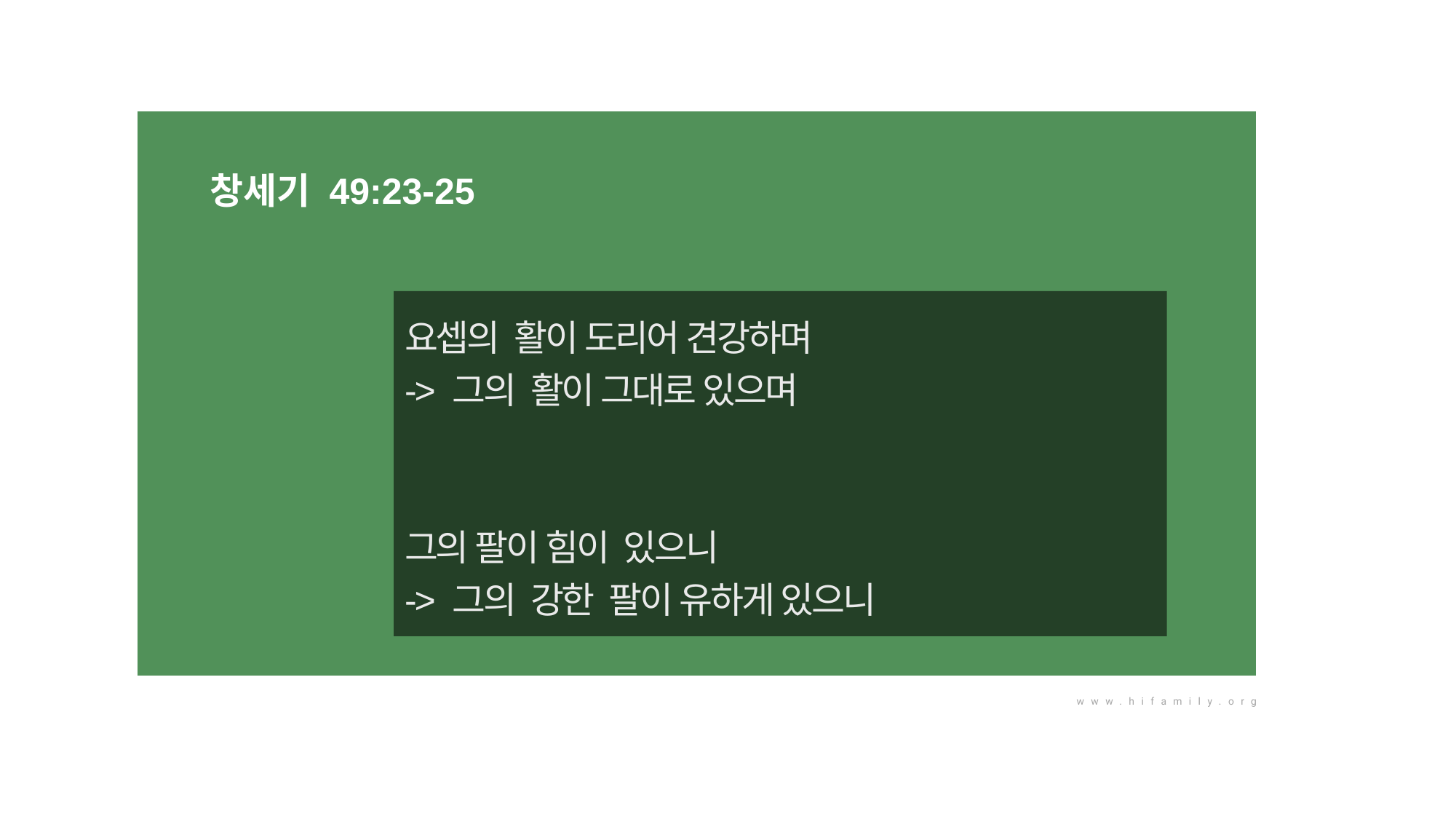

창세기 49:23-25
요셉의  활이 도리어 견강하며
-> 그의  활이 그대로 있으며

그의 팔이 힘이  있으니
-> 그의  강한  팔이 유하게 있으니
www.hifamily.org